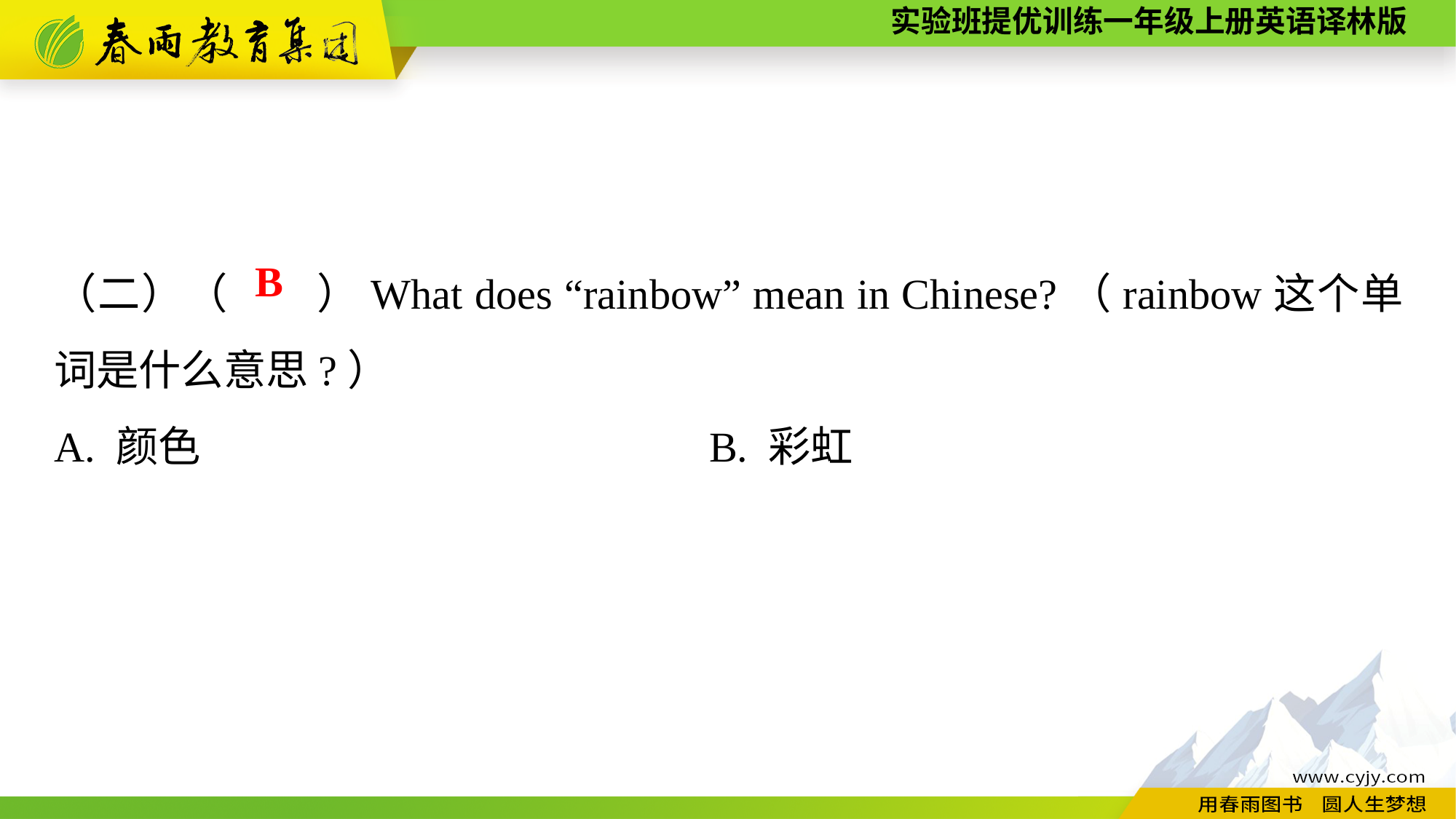

（二）（　　）What does “rainbow” mean in Chinese?（rainbow这个单词是什么意思?）
A. 颜色　　　　　　　　		B. 彩虹
B